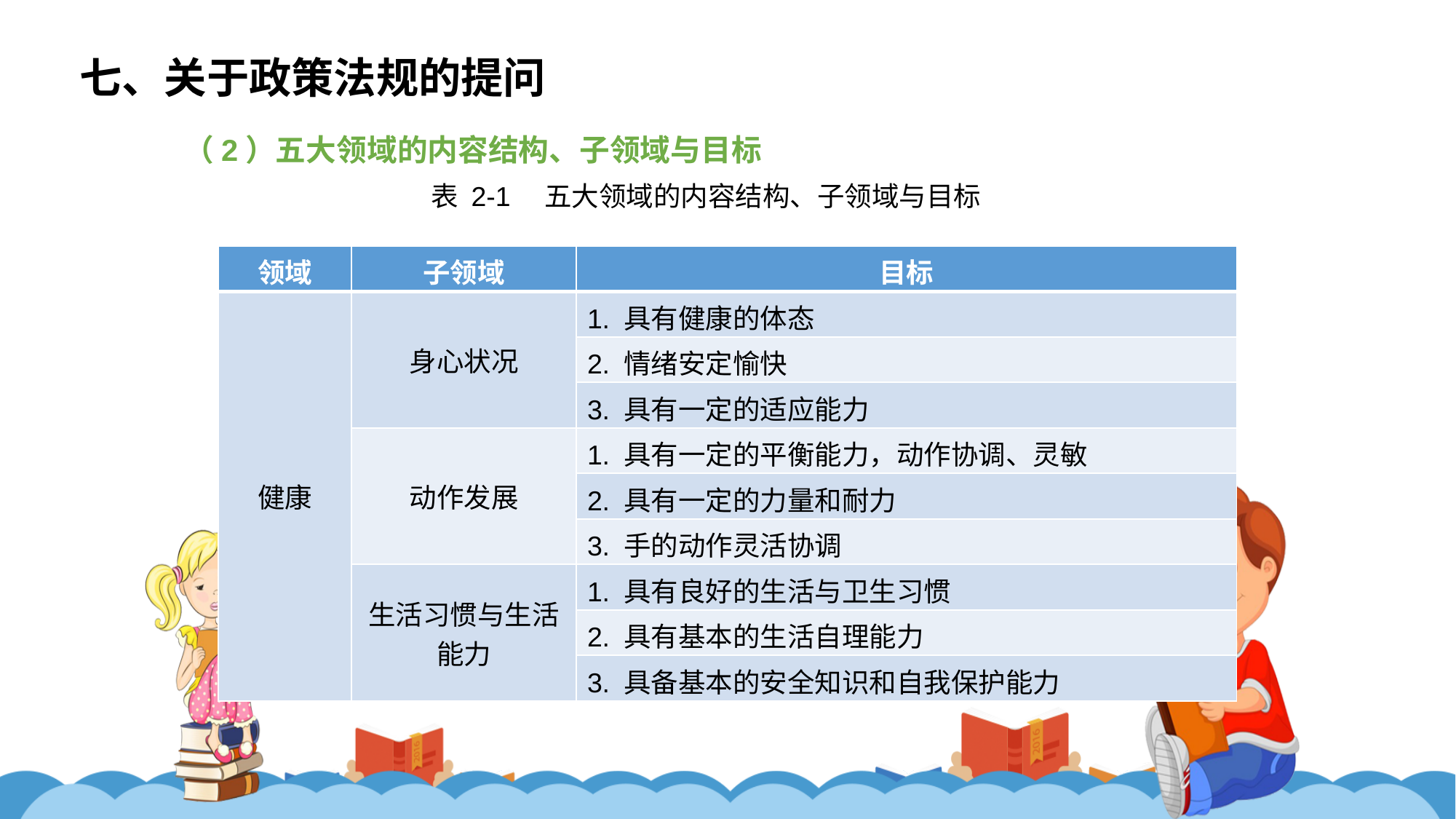

七、关于政策法规的提问
（2）五大领域的内容结构、子领域与目标
表 2-1　五大领域的内容结构、子领域与目标
| 领域 | 子领域 | 目标 |
| --- | --- | --- |
| 健康 | 身心状况 | 1. 具有健康的体态 |
|  |  | 2. 情绪安定愉快 |
|  |  | 3. 具有一定的适应能力 |
|  | 动作发展 | 1. 具有一定的平衡能力，动作协调、灵敏 |
|  |  | 2. 具有一定的力量和耐力 |
|  |  | 3. 手的动作灵活协调 |
|  | 生活习惯与生活能力 | 1. 具有良好的生活与卫生习惯 |
|  |  | 2. 具有基本的生活自理能力 |
|  |  | 3. 具备基本的安全知识和自我保护能力 |